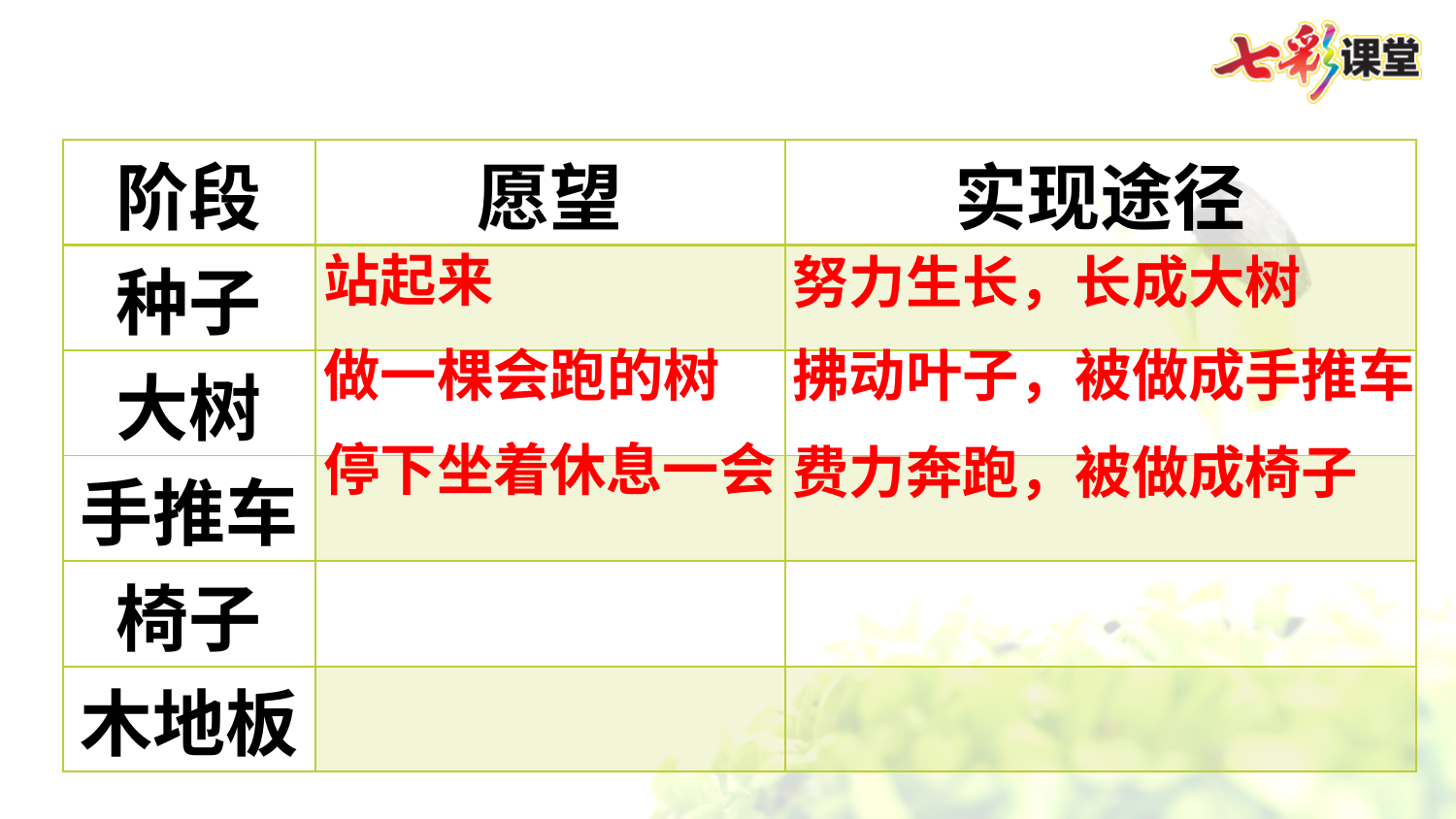

| 阶段 | 愿望 | 实现途径 |
| --- | --- | --- |
| 种子 |  |  |
| 大树 |  |  |
| 手推车 |  |  |
| 椅子 |  |  |
| 木地板 |  |  |
站起来
努力生长，长成大树
拂动叶子，被做成手推车
做一棵会跑的树
停下坐着休息一会
费力奔跑，被做成椅子